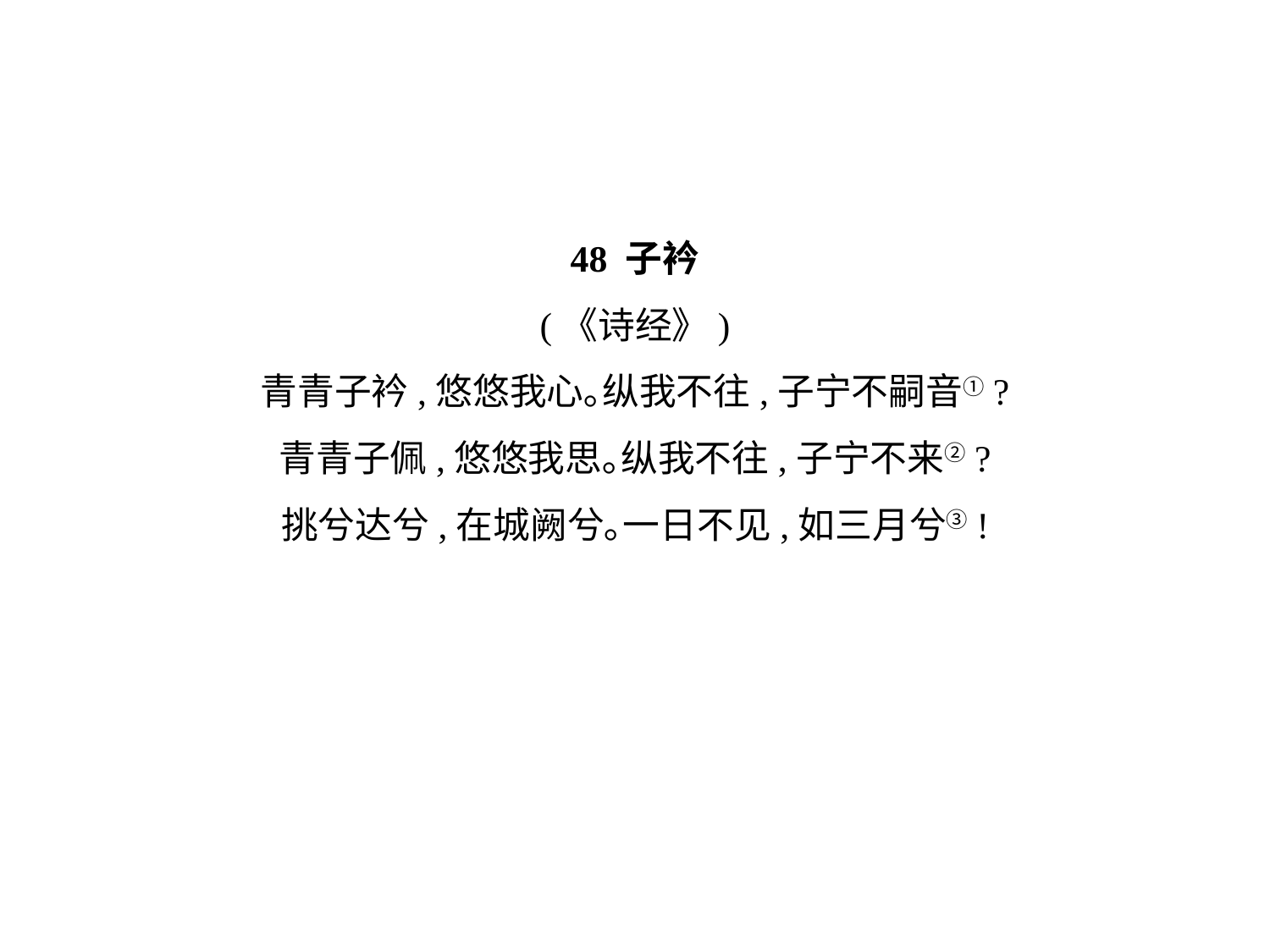

48 子衿
(《诗经》)
青青子衿,悠悠我心｡纵我不往,子宁不嗣音①?
青青子佩,悠悠我思｡纵我不往,子宁不来②?
挑兮达兮,在城阙兮｡一日不见,如三月兮③!